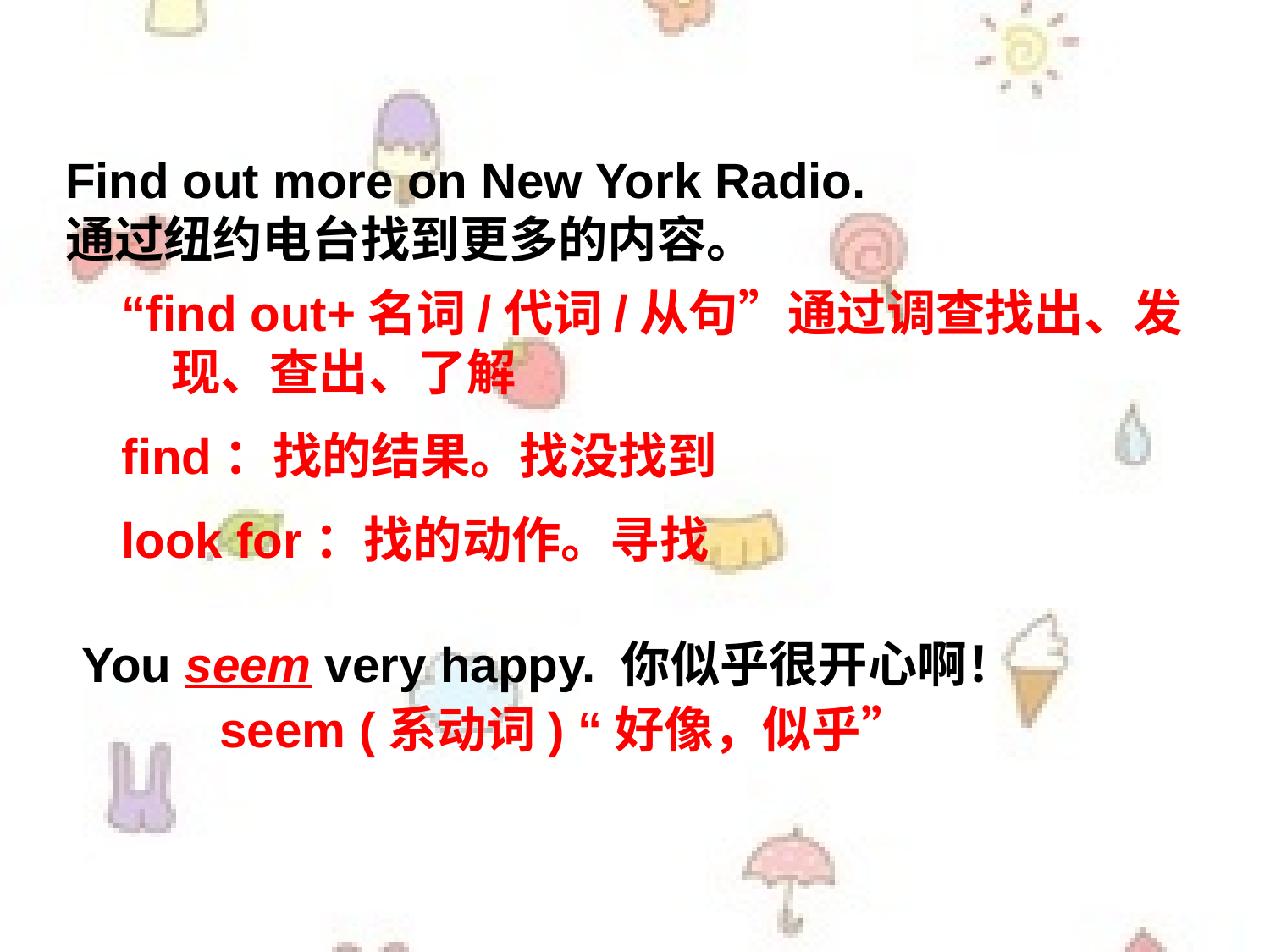

Find out more on New York Radio.
通过纽约电台找到更多的内容。
“find out+名词/代词/从句”通过调查找出、发现、查出、了解
find：找的结果。找没找到
look for：找的动作。寻找

You seem very happy. 你似乎很开心啊！
          seem (系动词) “好像，似乎”